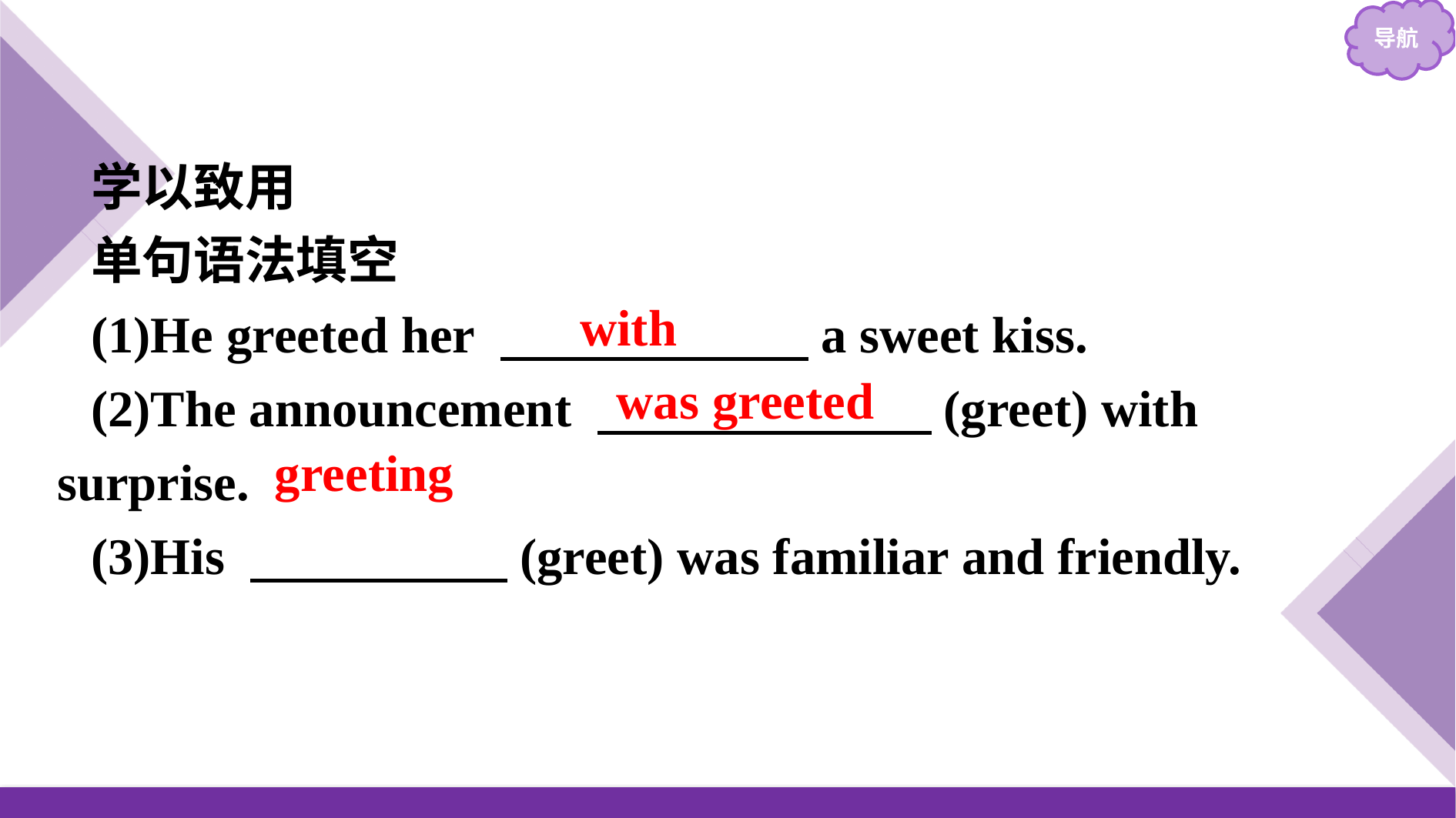

学以致用
单句语法填空
(1)He greeted her 　　　　　　a sweet kiss.
(2)The announcement 　　　　　　 (greet) with surprise.
(3)His 　　　　　(greet) was familiar and friendly.
with
was greeted
greeting